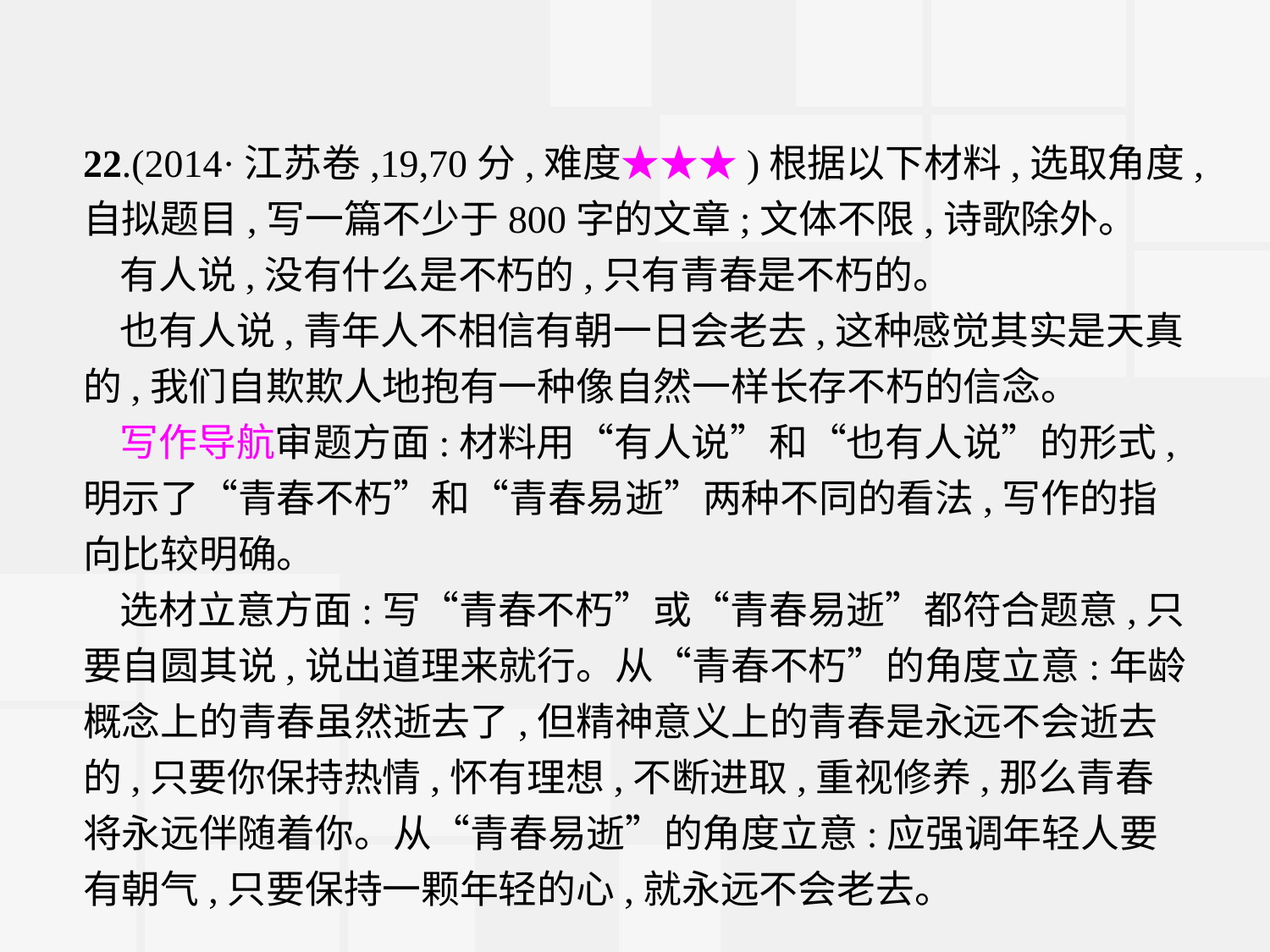

22.(2014·江苏卷,19,70分,难度★★★)根据以下材料,选取角度,自拟题目,写一篇不少于800字的文章;文体不限,诗歌除外。
有人说,没有什么是不朽的,只有青春是不朽的。
也有人说,青年人不相信有朝一日会老去,这种感觉其实是天真的,我们自欺欺人地抱有一种像自然一样长存不朽的信念。
写作导航审题方面:材料用“有人说”和“也有人说”的形式,明示了“青春不朽”和“青春易逝”两种不同的看法,写作的指向比较明确。
选材立意方面:写“青春不朽”或“青春易逝”都符合题意,只要自圆其说,说出道理来就行。从“青春不朽”的角度立意:年龄概念上的青春虽然逝去了,但精神意义上的青春是永远不会逝去的,只要你保持热情,怀有理想,不断进取,重视修养,那么青春将永远伴随着你。从“青春易逝”的角度立意:应强调年轻人要有朝气,只要保持一颗年轻的心,就永远不会老去。